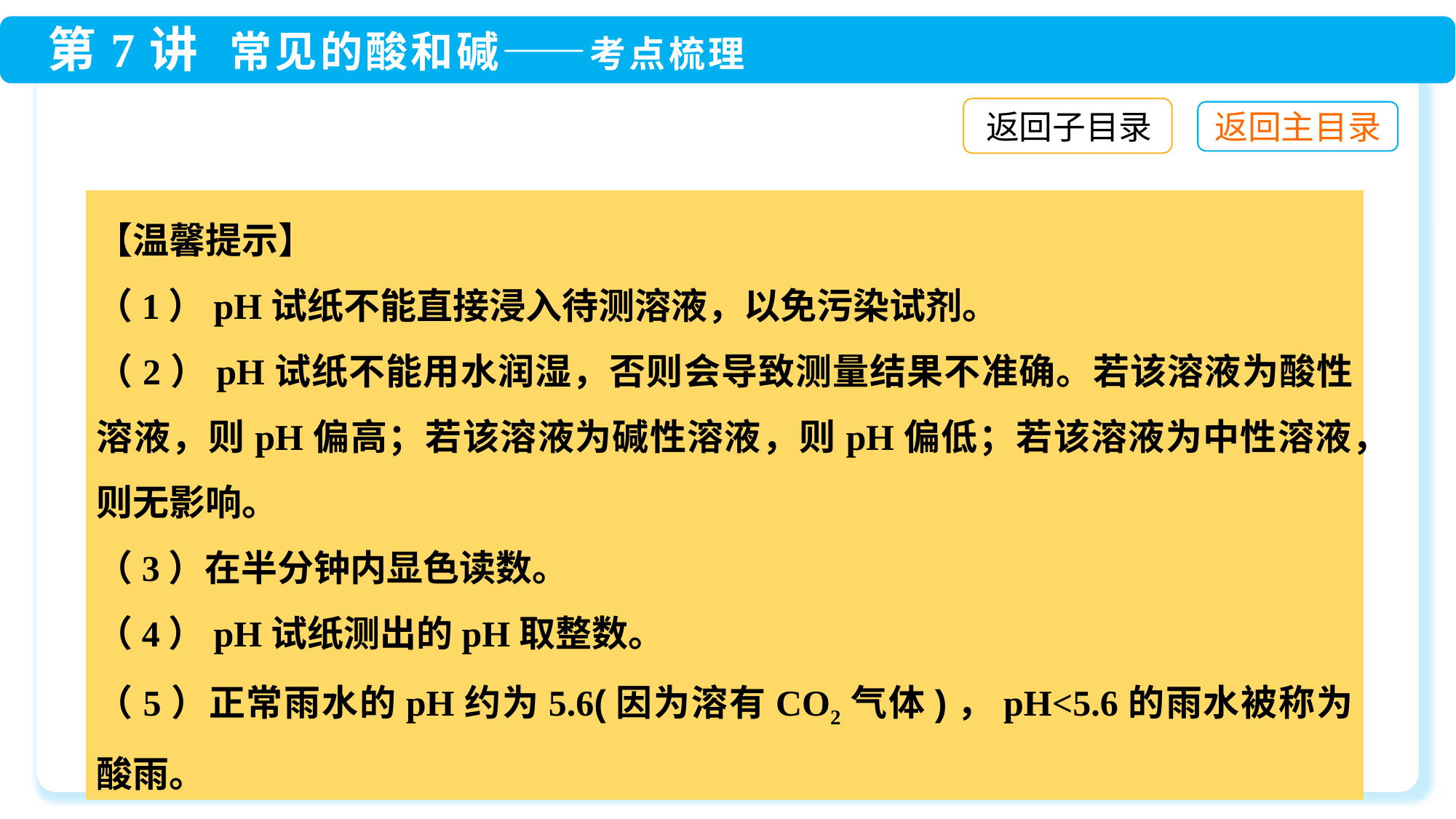

返回子目录
【温馨提示】
（1）pH试纸不能直接浸入待测溶液，以免污染试剂。
（2）pH试纸不能用水润湿，否则会导致测量结果不准确。若该溶液为酸性溶液，则pH偏高；若该溶液为碱性溶液，则pH偏低；若该溶液为中性溶液，则无影响。
（3）在半分钟内显色读数。
（4）pH试纸测出的pH取整数。
（5）正常雨水的pH约为5.6(因为溶有CO2气体)，pH<5.6的雨水被称为酸雨。